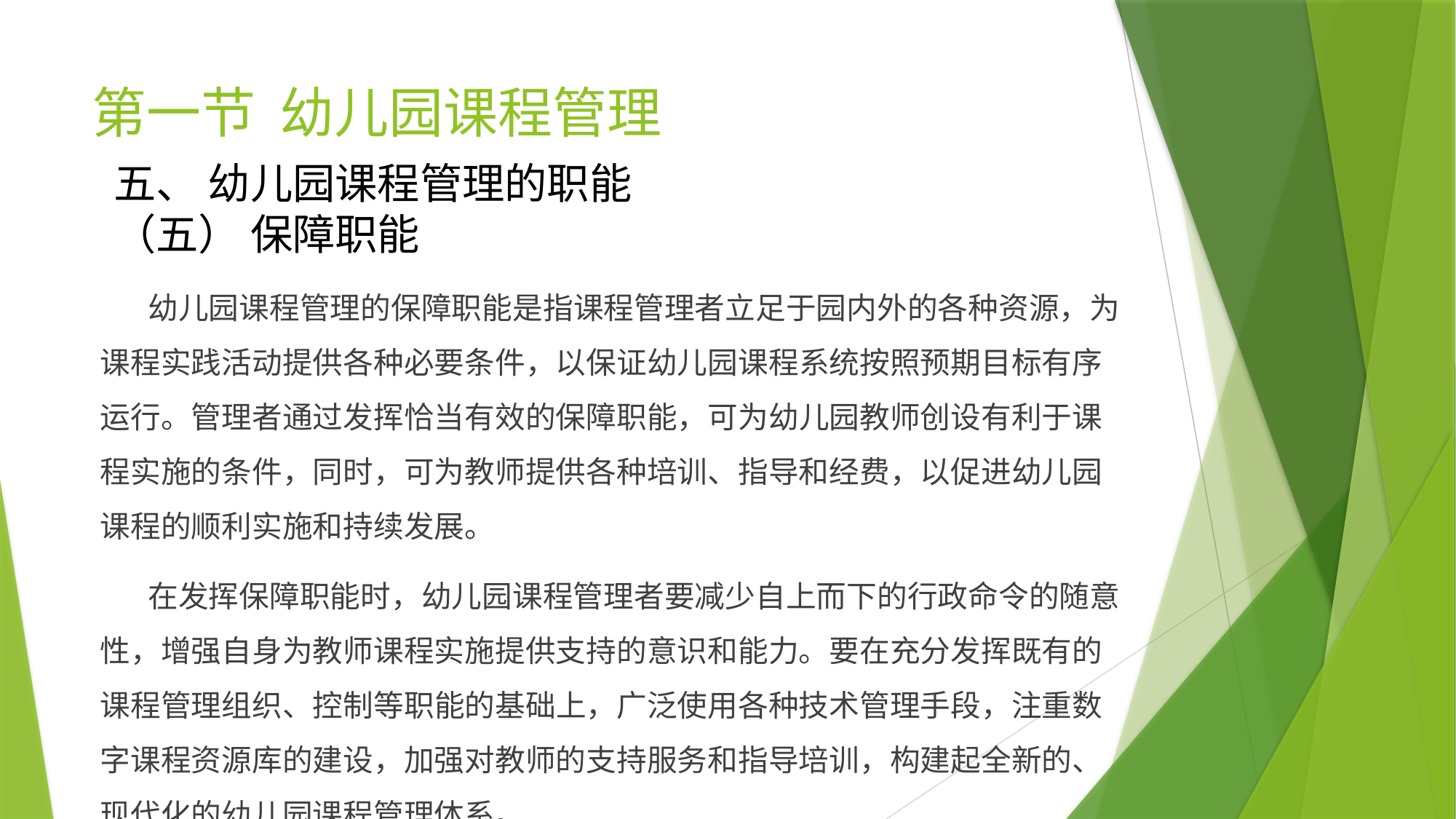

# 第一节  幼儿园课程管理
五、 幼儿园课程管理的职能
（五） 保障职能
      幼儿园课程管理的保障职能是指课程管理者立足于园内外的各种资源，为课程实践活动提供各种必要条件，以保证幼儿园课程系统按照预期目标有序运行。管理者通过发挥恰当有效的保障职能，可为幼儿园教师创设有利于课程实施的条件，同时，可为教师提供各种培训、指导和经费，以促进幼儿园课程的顺利实施和持续发展。
      在发挥保障职能时，幼儿园课程管理者要减少自上而下的行政命令的随意性，增强自身为教师课程实施提供支持的意识和能力。要在充分发挥既有的课程管理组织、控制等职能的基础上，广泛使用各种技术管理手段，注重数字课程资源库的建设，加强对教师的支持服务和指导培训，构建起全新的、现代化的幼儿园课程管理体系。